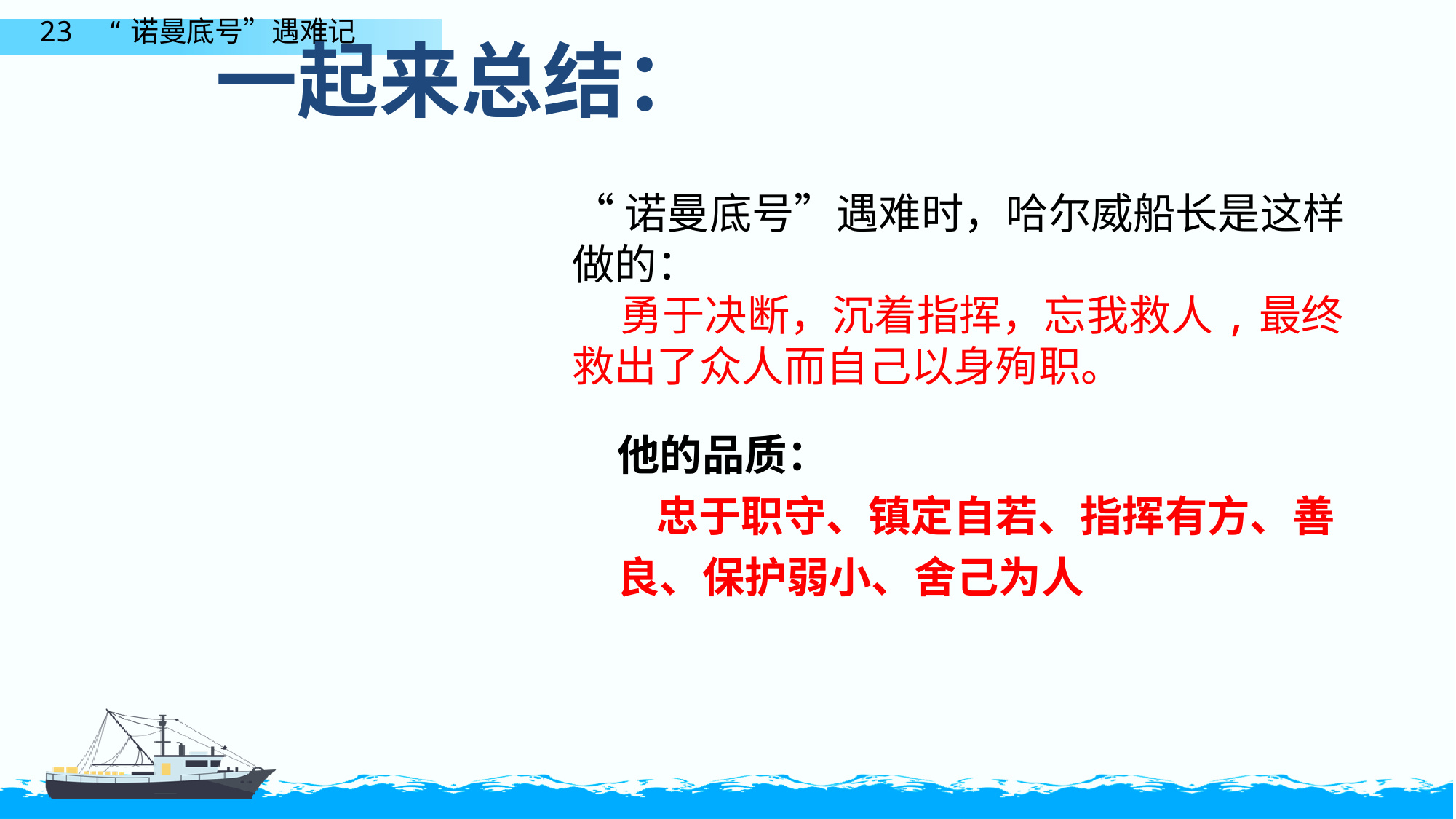

一起来总结：
“诺曼底号”遇难时，哈尔威船长是这样做的：
    勇于决断，沉着指挥，忘我救人,最终救出了众人而自己以身殉职。
他的品质：
   忠于职守、镇定自若、指挥有方、善良、保护弱小、舍己为人